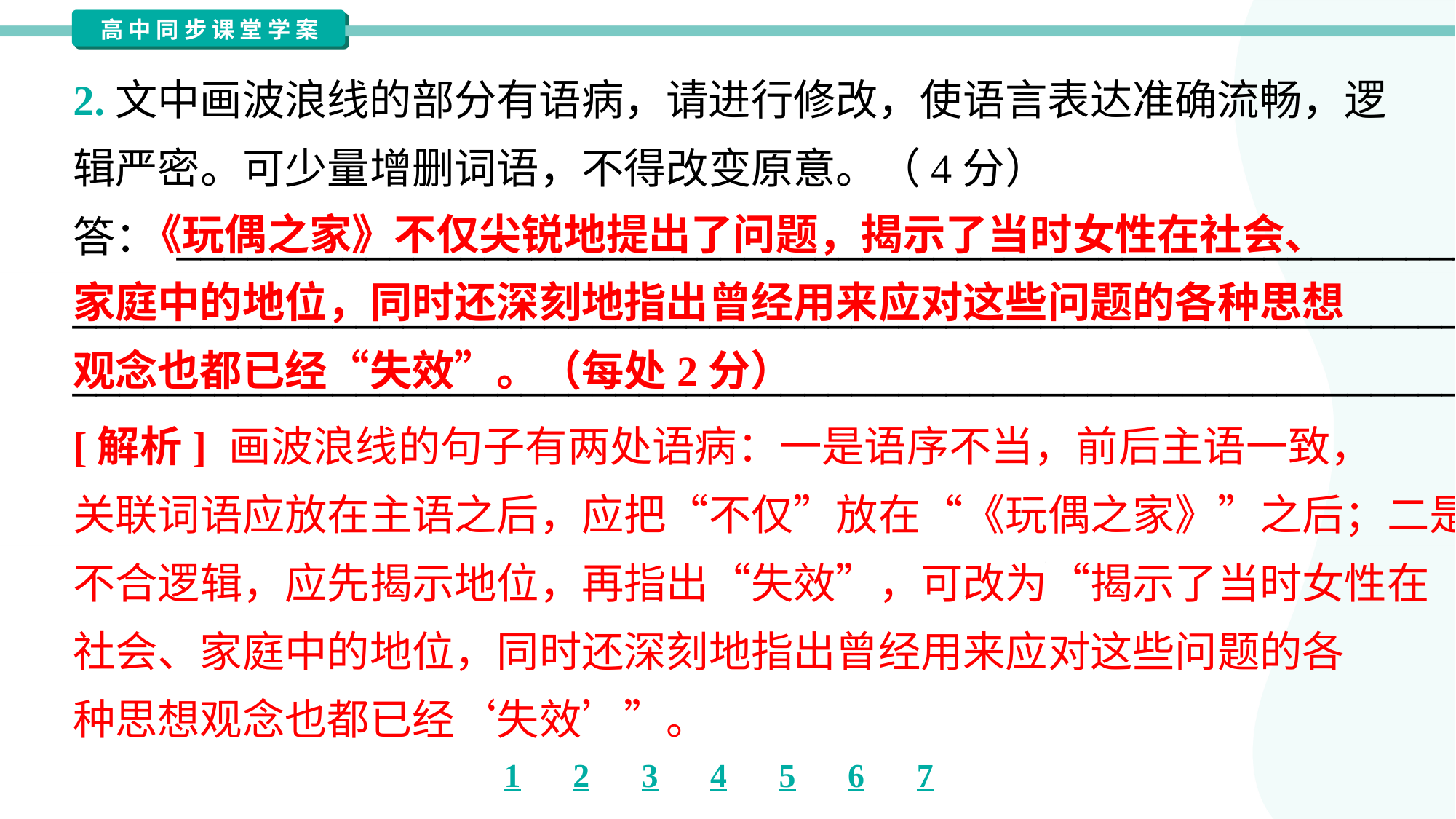

2.文中画波浪线的部分有语病，请进行修改，使语言表达准确流畅，逻
辑严密。可少量增删词语，不得改变原意。（4分）
答： ________________________________________________________
_____________________________________________________________
_____________________________________________________________
      《玩偶之家》不仅尖锐地提出了问题，揭示了当时女性在社会、
家庭中的地位，同时还深刻地指出曾经用来应对这些问题的各种思想
观念也都已经“失效”。（每处2分）
[解析] 画波浪线的句子有两处语病：一是语序不当，前后主语一致，
关联词语应放在主语之后，应把“不仅”放在“《玩偶之家》”之后；二是
不合逻辑，应先揭示地位，再指出“失效”，可改为“揭示了当时女性在
社会、家庭中的地位，同时还深刻地指出曾经用来应对这些问题的各
种思想观念也都已经‘失效’”。